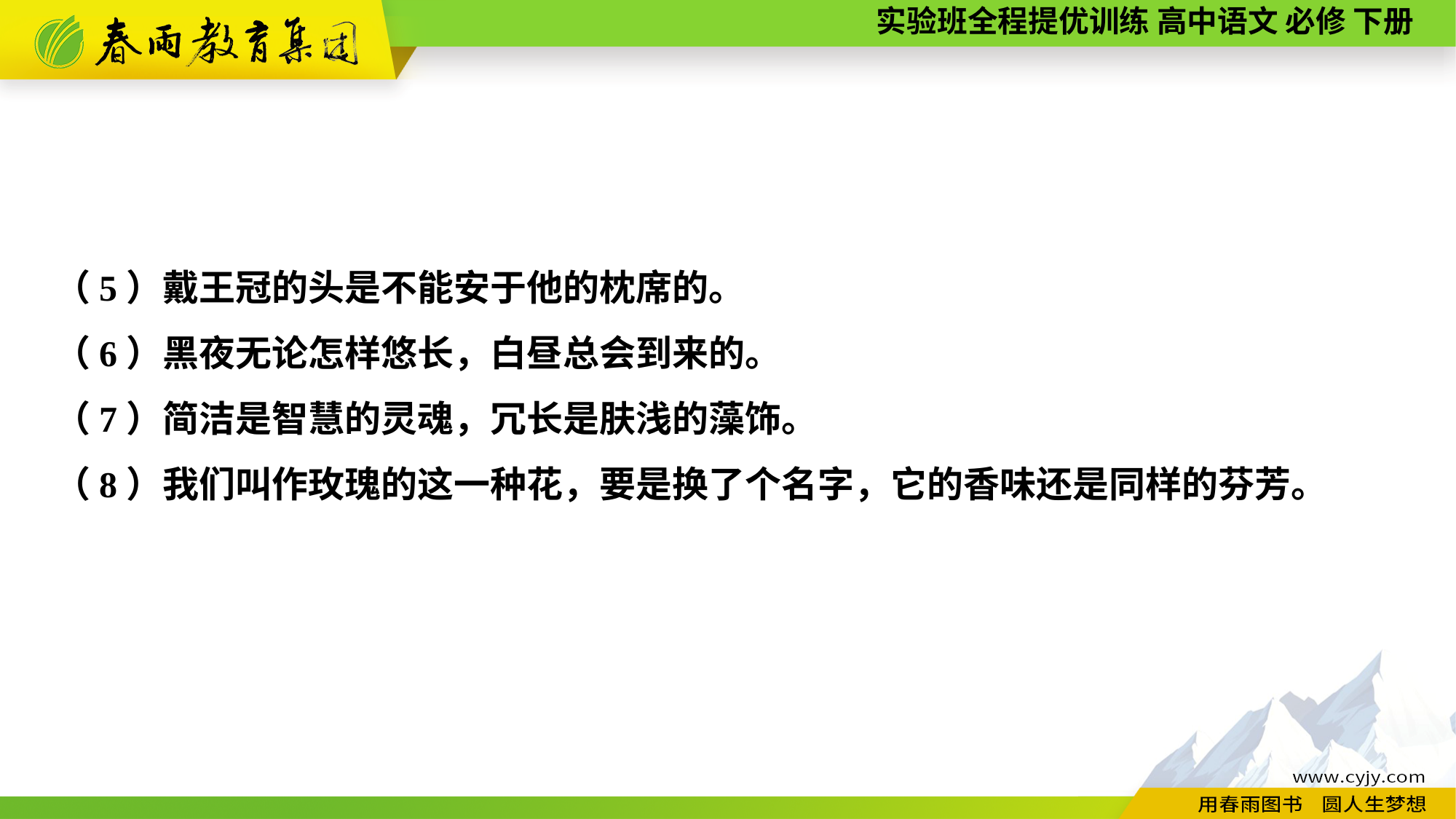

（5）戴王冠的头是不能安于他的枕席的。
（6）黑夜无论怎样悠长，白昼总会到来的。
（7）简洁是智慧的灵魂，冗长是肤浅的藻饰。
（8）我们叫作玫瑰的这一种花，要是换了个名字，它的香味还是同样的芬芳。